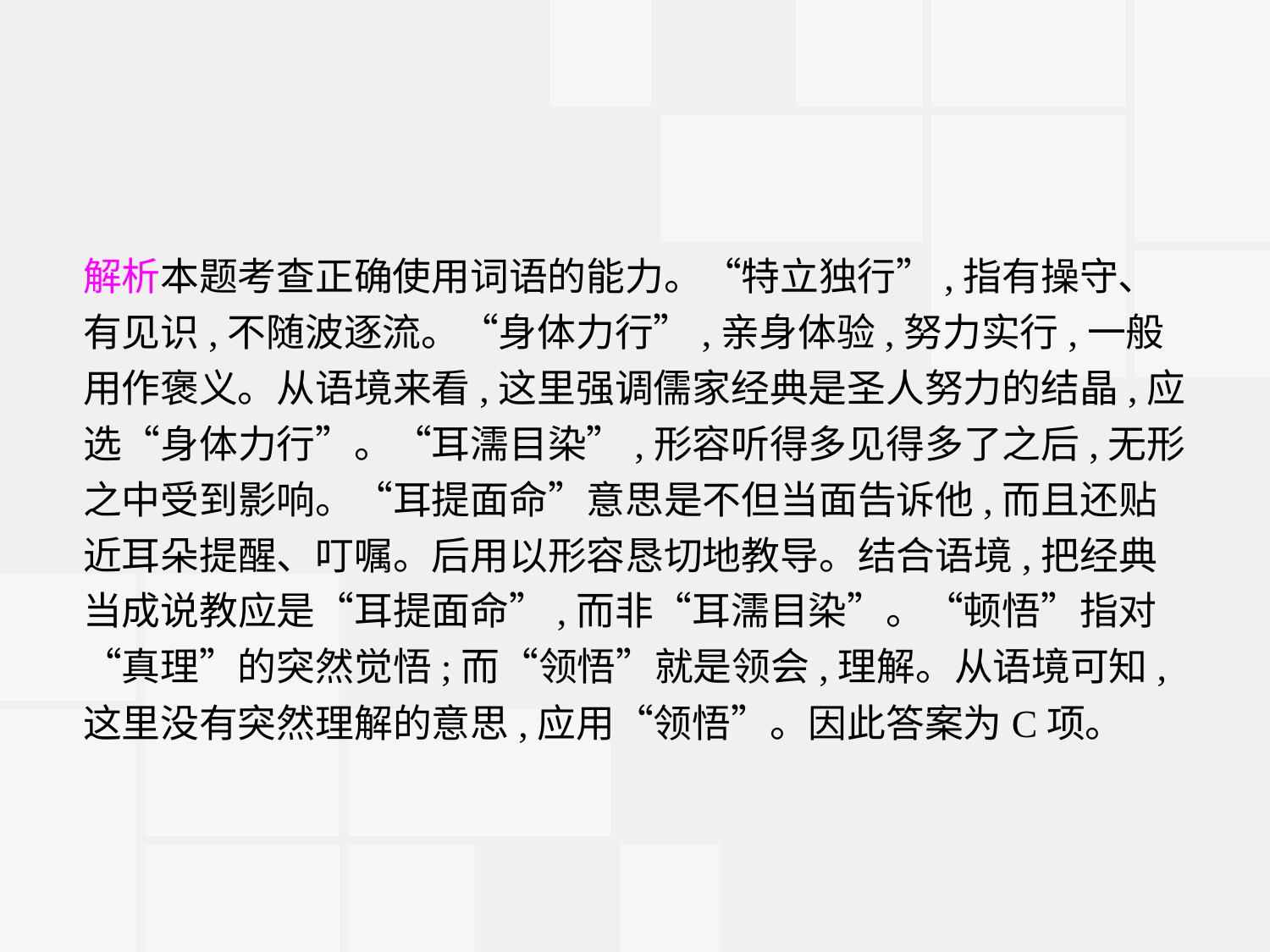

解析本题考查正确使用词语的能力。“特立独行”,指有操守、有见识,不随波逐流。“身体力行”,亲身体验,努力实行,一般用作褒义。从语境来看,这里强调儒家经典是圣人努力的结晶,应选“身体力行”。“耳濡目染”,形容听得多见得多了之后,无形之中受到影响。“耳提面命”意思是不但当面告诉他,而且还贴近耳朵提醒、叮嘱。后用以形容恳切地教导。结合语境,把经典当成说教应是“耳提面命”,而非“耳濡目染”。“顿悟”指对“真理”的突然觉悟;而“领悟”就是领会,理解。从语境可知,这里没有突然理解的意思,应用“领悟”。因此答案为C项。